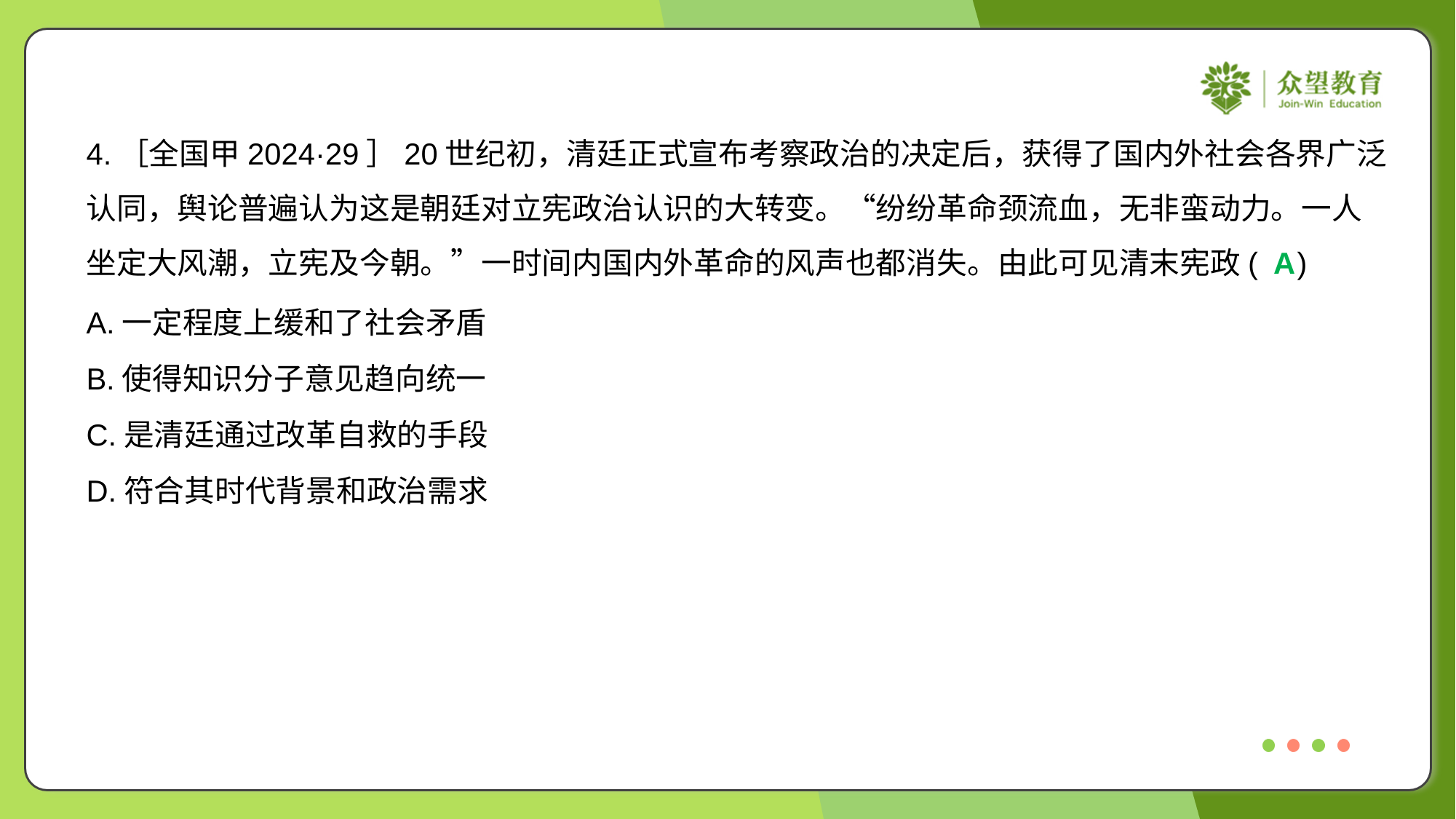

4.［全国甲2024·29］20世纪初，清廷正式宣布考察政治的决定后，获得了国内外社会各界广泛
认同，舆论普遍认为这是朝廷对立宪政治认识的大转变。“纷纷革命颈流血，无非蛮动力。一人
坐定大风潮，立宪及今朝。”一时间内国内外革命的风声也都消失。由此可见清末宪政(     )
A
A.一定程度上缓和了社会矛盾
B.使得知识分子意见趋向统一
C.是清廷通过改革自救的手段
D.符合其时代背景和政治需求